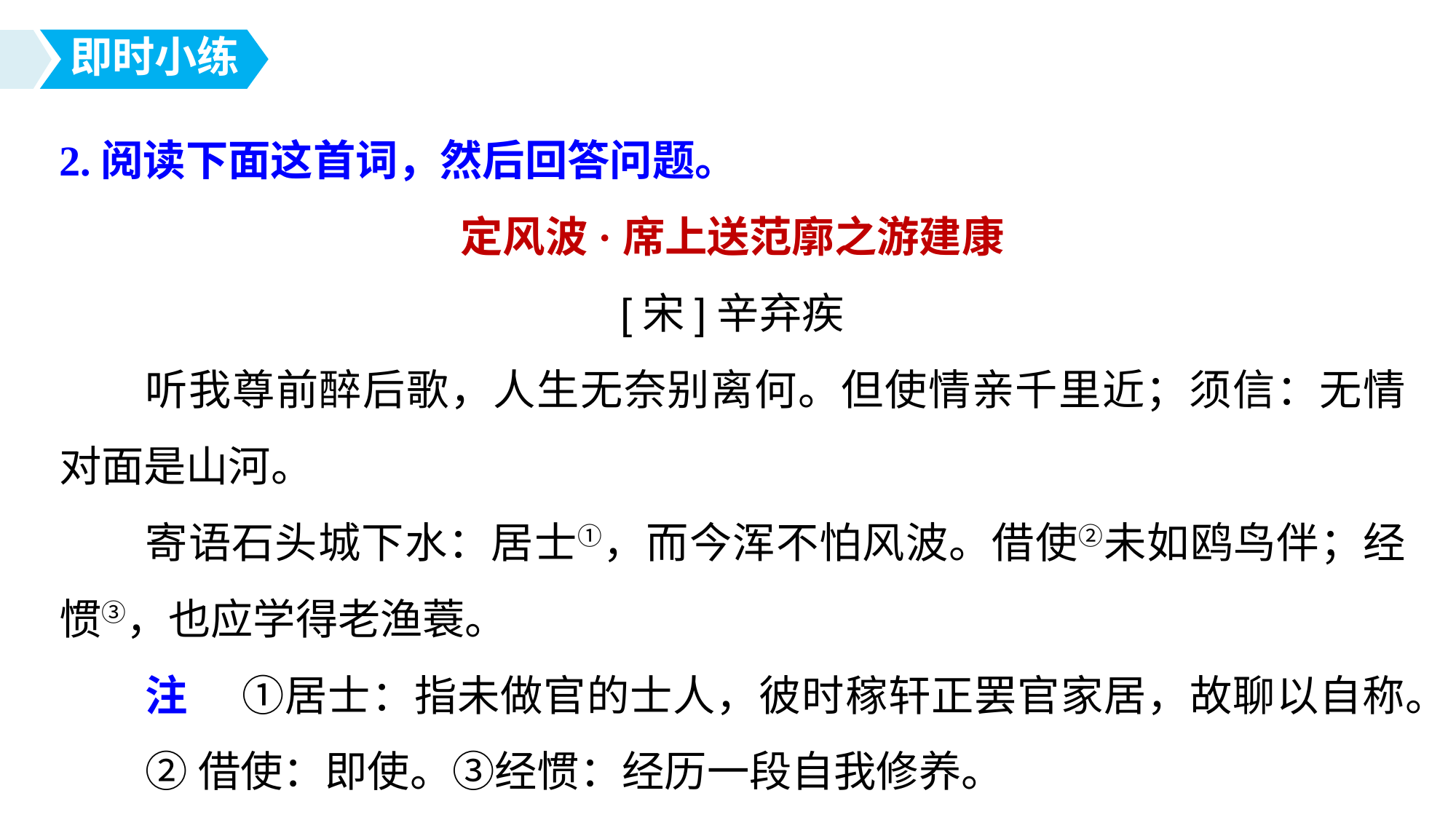

即时小练

2.阅读下面这首词，然后回答问题。
定风波·席上送范廓之游建康
[宋]辛弃疾
听我尊前醉后歌，人生无奈别离何。但使情亲千里近；须信：无情对面是山河。
寄语石头城下水：居士①，而今浑不怕风波。借使②未如鸥鸟伴；经惯③，也应学得老渔蓑。
注 　①居士：指未做官的士人，彼时稼轩正罢官家居，故聊以自称。
②借使：即使。③经惯：经历一段自我修养。